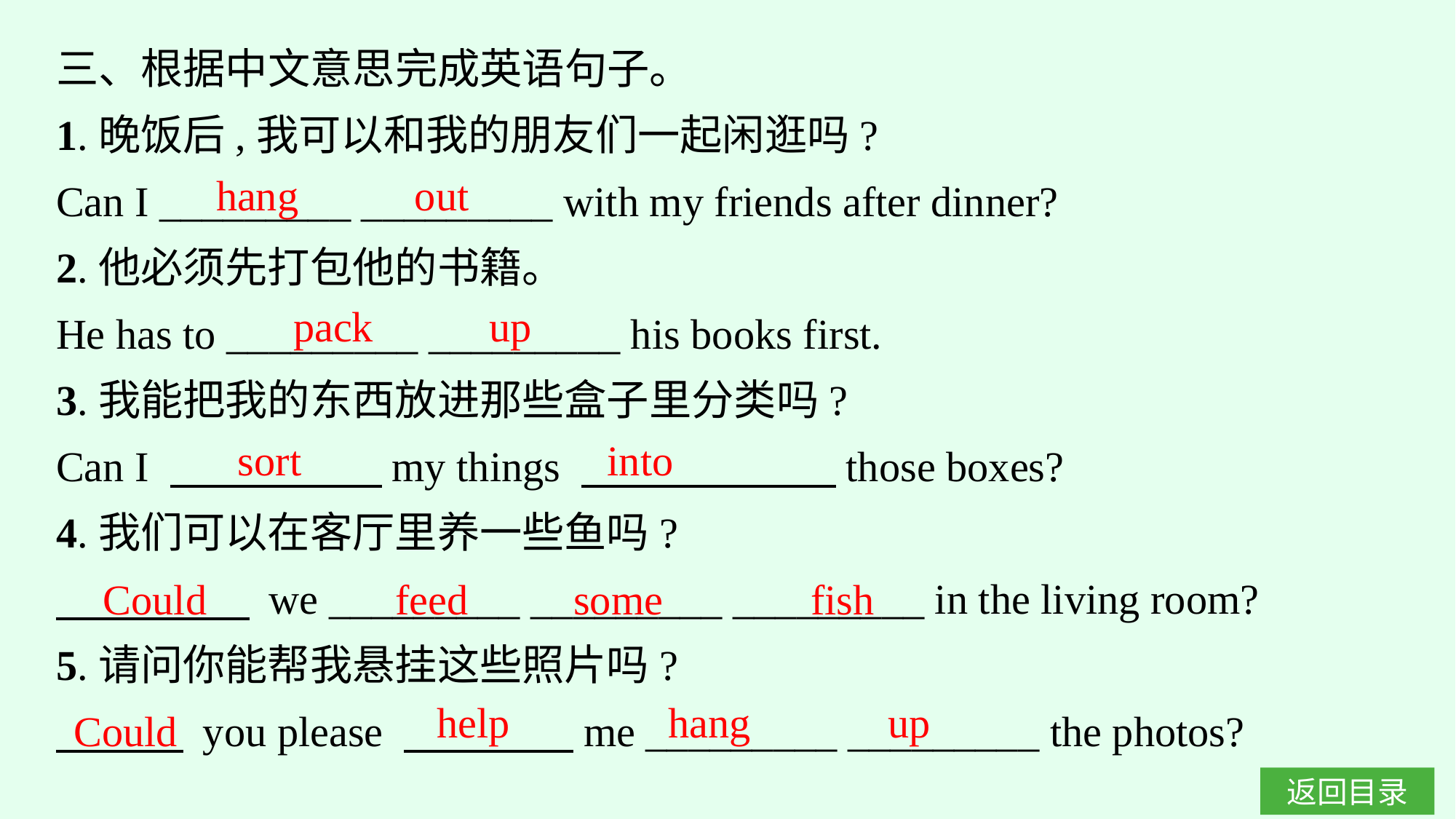

三、根据中文意思完成英语句子。
1.晚饭后,我可以和我的朋友们一起闲逛吗?
Can I _________ _________ with my friends after dinner?
2.他必须先打包他的书籍。
He has to _________ _________ his books first.
3.我能把我的东西放进那些盒子里分类吗?
Can I 　　　　　my things 　　　　　　those boxes?
4.我们可以在客厅里养一些鱼吗?
　       　　 we _________ _________ _________ in the living room?
5.请问你能帮我悬挂这些照片吗?
　　　 you please 　　　　me _________ _________ the photos?
hang           out
pack           up
sort                             into
Could
feed          some              fish
help
hang             up
Could